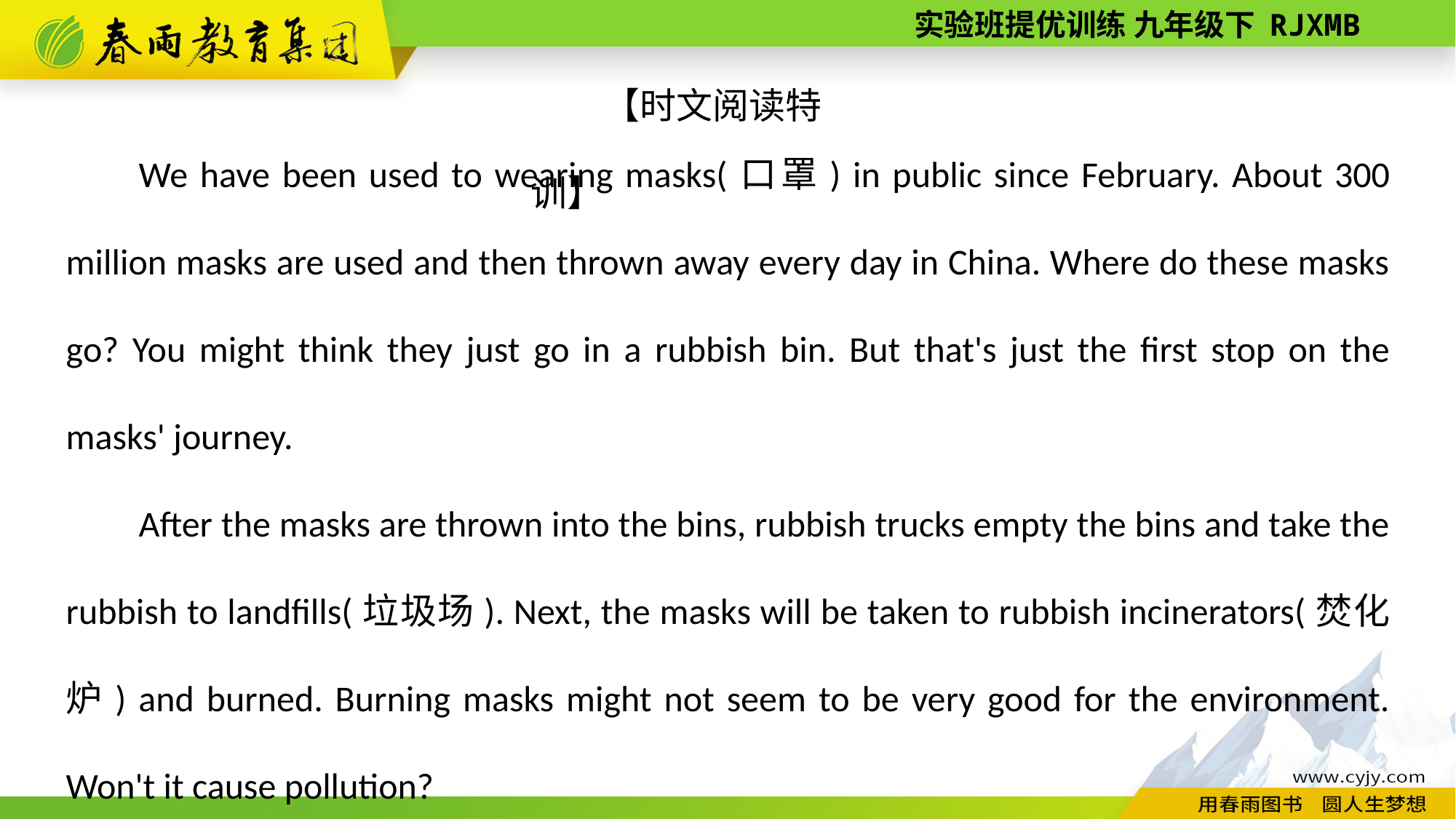

【时文阅读特训】
We have been used to wearing masks(口罩) in public since February. About 300 million masks are used and then thrown away every day in China. Where do these masks go? You might think they just go in a rubbish bin. But that's just the first stop on the masks' journey.
After the masks are thrown into the bins, rubbish trucks empty the bins and take the rubbish to landfills(垃圾场). Next, the masks will be taken to rubbish incinerators(焚化炉) and burned. Burning masks might not seem to be very good for the environment. Won't it cause pollution?